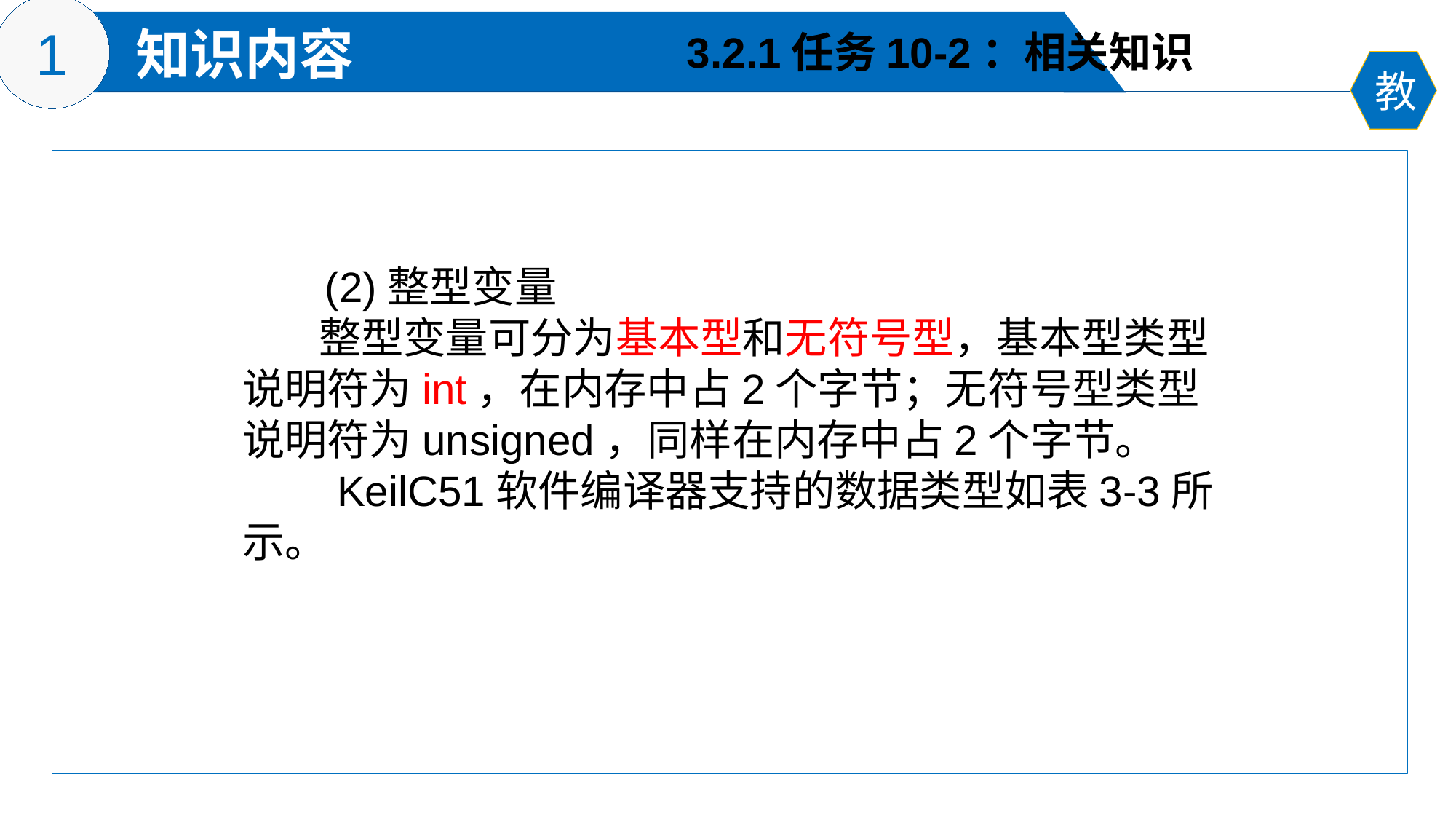

3.2.1任务10-2：相关知识

       (2)整型变量
       整型变量可分为基本型和无符号型，基本型类型说明符为int，在内存中占2个字节；无符号型类型说明符为unsigned，同样在内存中占2个字节。
        KeilC51软件编译器支持的数据类型如表3-3所示。